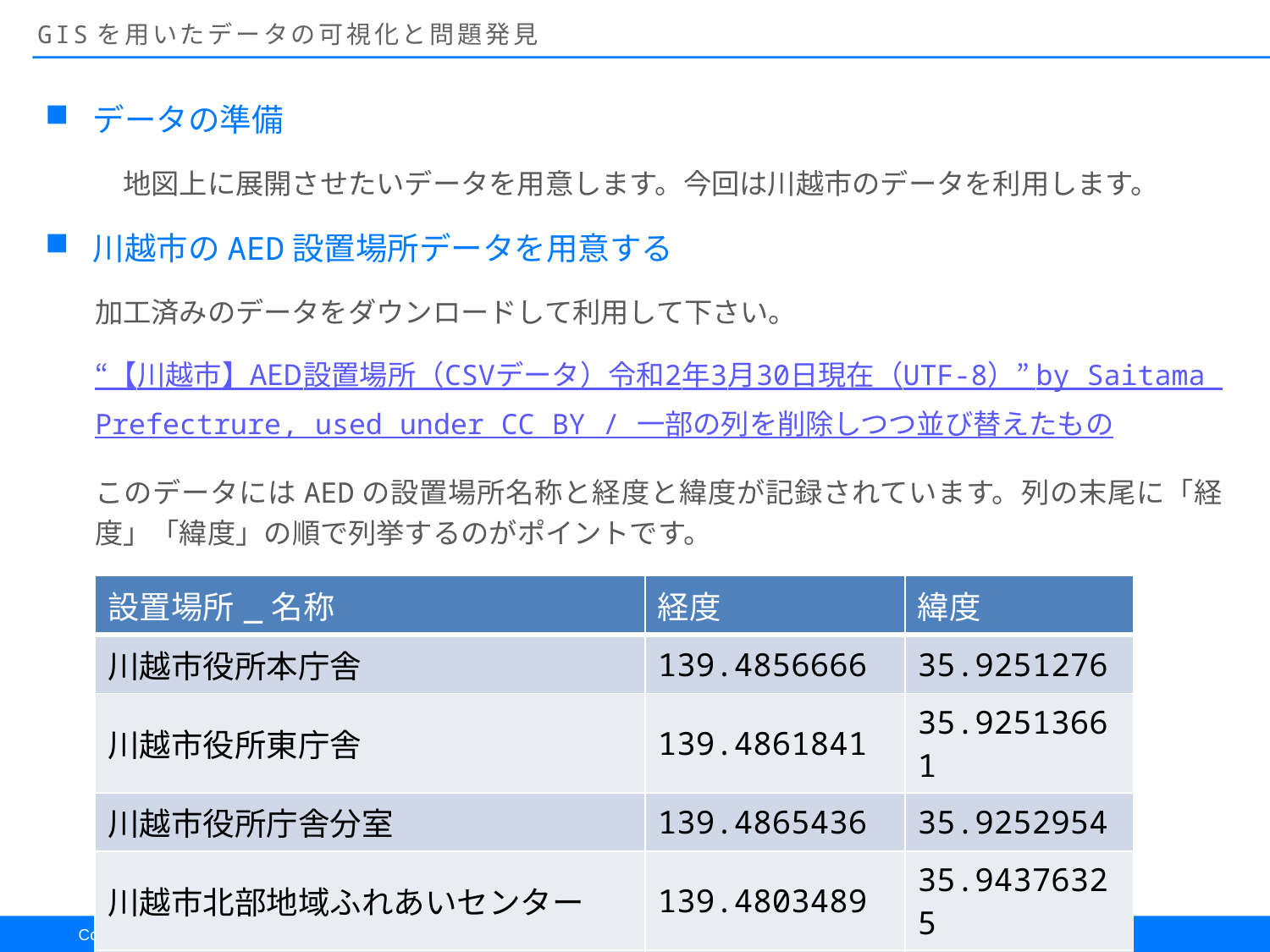

# GISを用いたデータの可視化と問題発見

データの準備
　地図上に展開させたいデータを用意します。今回は川越市のデータを利用します。
川越市のAED設置場所データを用意する
加工済みのデータをダウンロードして利用して下さい。
“【川越市】AED設置場所（CSVデータ）令和2年3月30日現在（UTF-8）” by Saitama Prefectrure, used under CC BY / 一部の列を削除しつつ並び替えたもの
このデータにはAEDの設置場所名称と経度と緯度が記録されています。列の末尾に「経度」「緯度」の順で列挙するのがポイントです。
| 設置場所\_名称 | 経度 | 緯度 |
| --- | --- | --- |
| 川越市役所本庁舎 | 139.4856666 | 35.9251276 |
| 川越市役所東庁舎 | 139.4861841 | 35.92513661 |
| 川越市役所庁舎分室 | 139.4865436 | 35.9252954 |
| 川越市北部地域ふれあいセンター | 139.4803489 | 35.94376325 |
| 川越市東部地域ふれあいセンター | 139.5226993 | 35.9021551 |
22